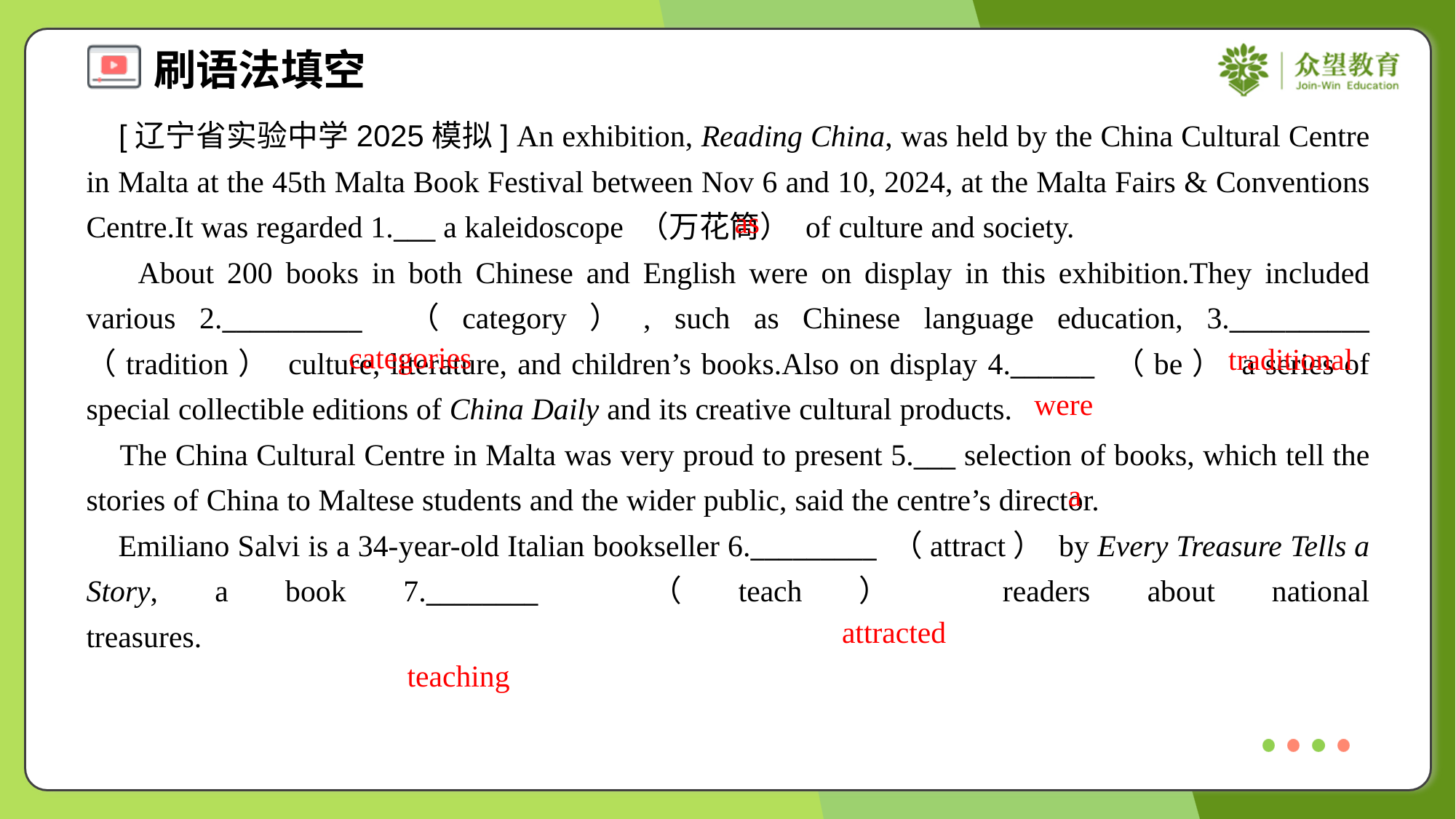

[辽宁省实验中学2025模拟] An exhibition, Reading China, was held by the China Cultural Centre in Malta at the 45th Malta Book Festival between Nov 6 and 10, 2024, at the Malta Fairs & Conventions Centre.It was regarded 1.___ a kaleidoscope （万花筒） of culture and society.
    About 200 books in both Chinese and English were on display in this exhibition.They included various 2.__________ （category）, such as Chinese language education, 3.__________ （tradition） culture, literature, and children’s books.Also on display 4.______ （be） a series of special collectible editions of China Daily and its creative cultural products.
    The China Cultural Centre in Malta was very proud to present 5.___ selection of books, which tell the stories of China to Maltese students and the wider public, said the centre’s director.
    Emiliano Salvi is a 34-year-old Italian bookseller 6._________ （attract） by Every Treasure Tells a Story, a book 7.________ （teach） readers about national treasures.#1.3
as
categories
traditional
were
a
attracted
teaching